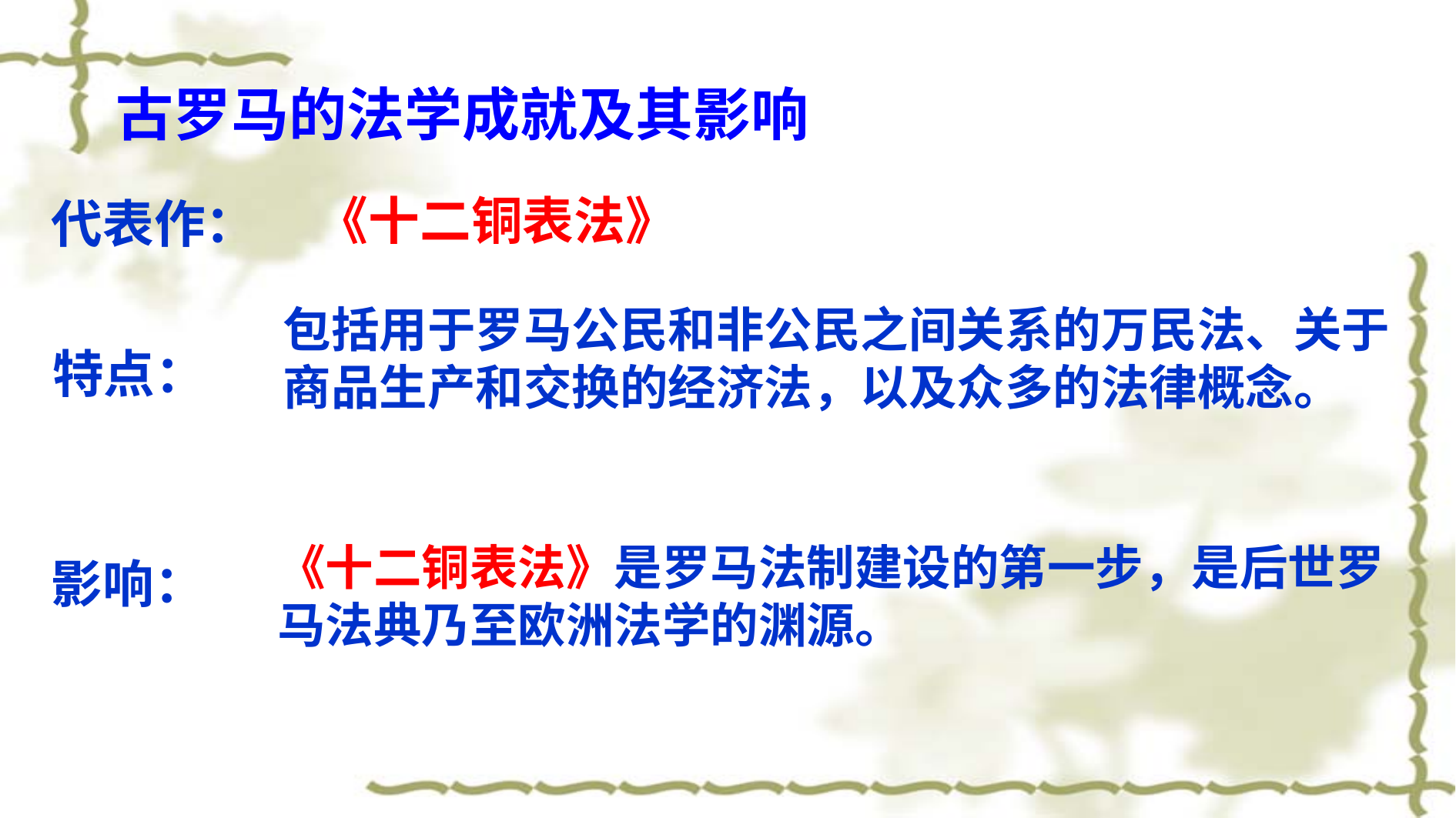

古罗马的法学成就及其影响
《十二铜表法》
代表作：
包括用于罗马公民和非公民之间关系的万民法、关于商品生产和交换的经济法，以及众多的法律概念。
特点：
《十二铜表法》是罗马法制建设的第一步，是后世罗马法典乃至欧洲法学的渊源。
影响：